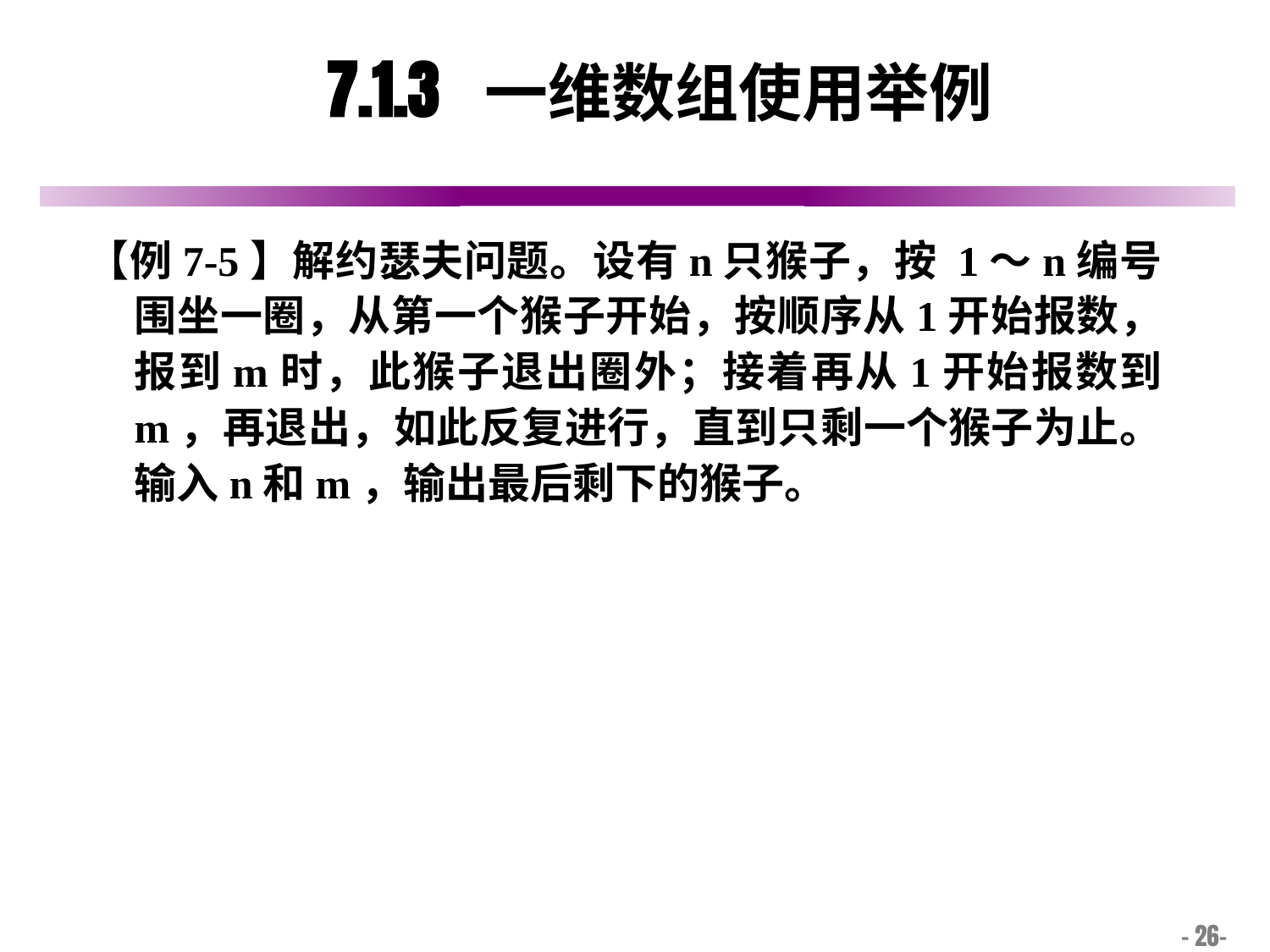

# 7.1.3  一维数组使用举例
【例7-5】解约瑟夫问题。设有n只猴子，按 1～n编号围坐一圈，从第一个猴子开始，按顺序从1开始报数，报到m时，此猴子退出圈外；接着再从1开始报数到 m，再退出，如此反复进行，直到只剩一个猴子为止。输入n和m，输出最后剩下的猴子。

 - 26-